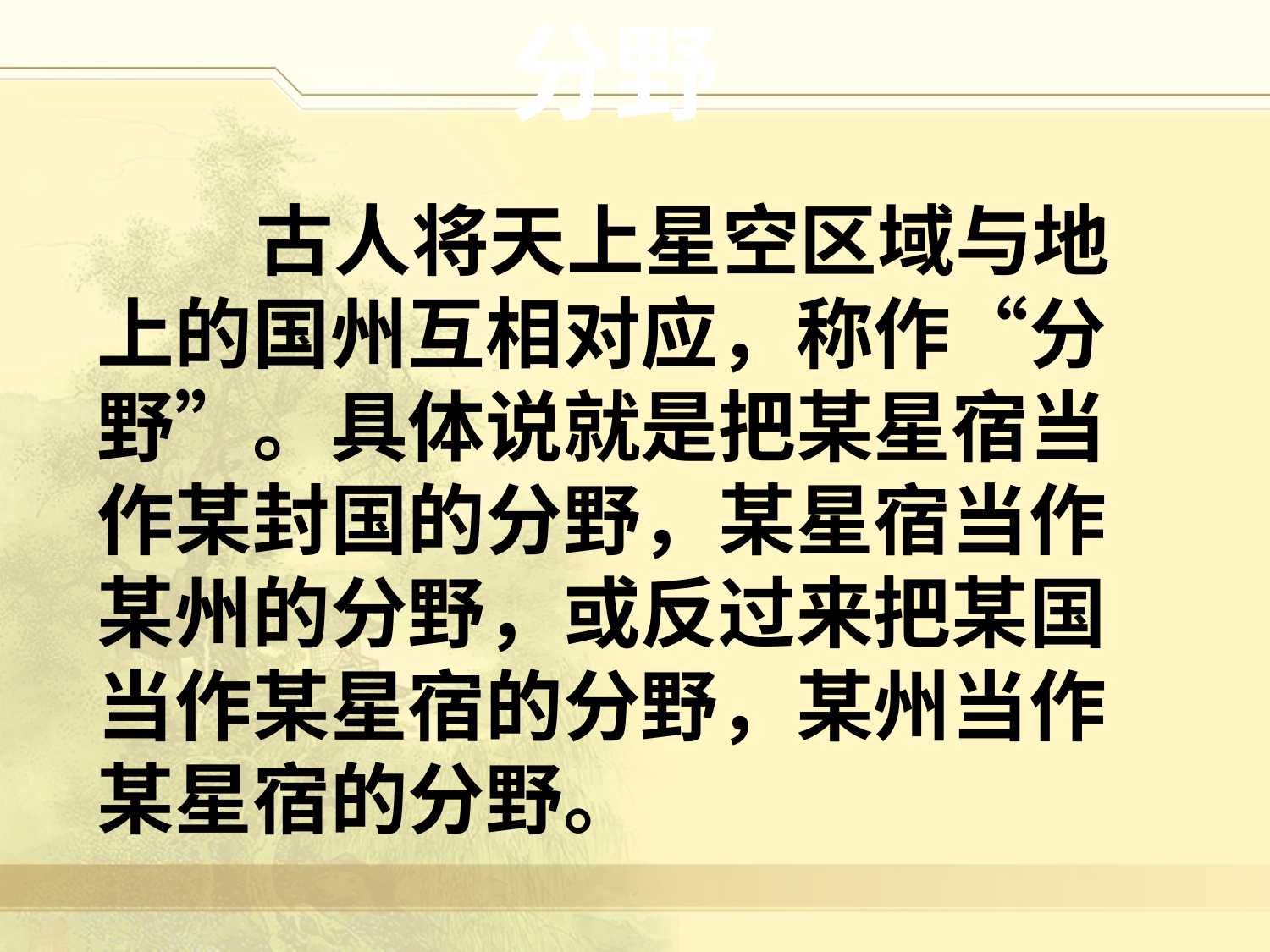

分野
        古人将天上星空区域与地上的国州互相对应，称作“分野”。具体说就是把某星宿当作某封国的分野，某星宿当作某州的分野，或反过来把某国当作某星宿的分野，某州当作某星宿的分野。